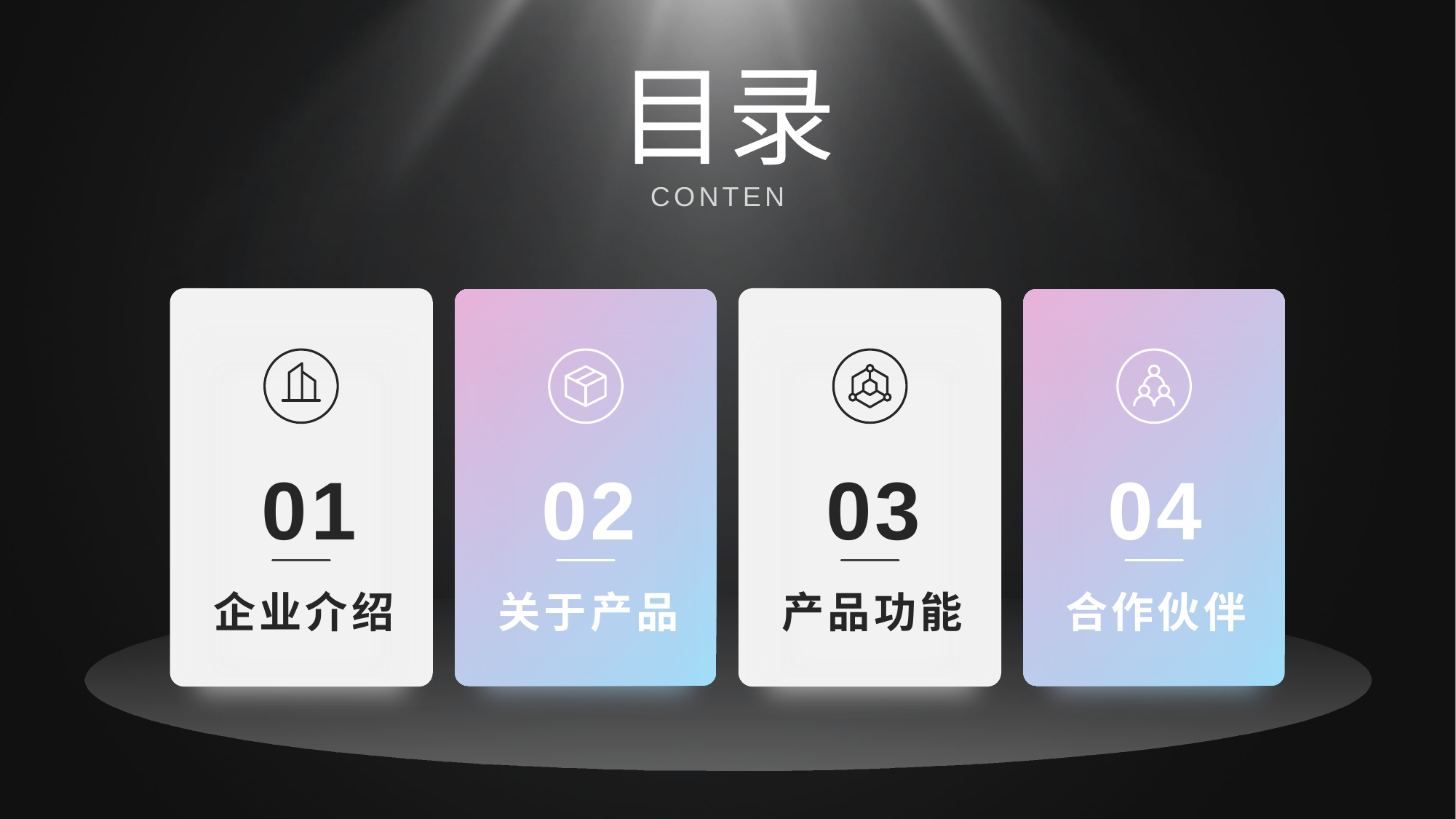

01
02
03
04
企业介绍
关于产品
产品功能
合作伙伴